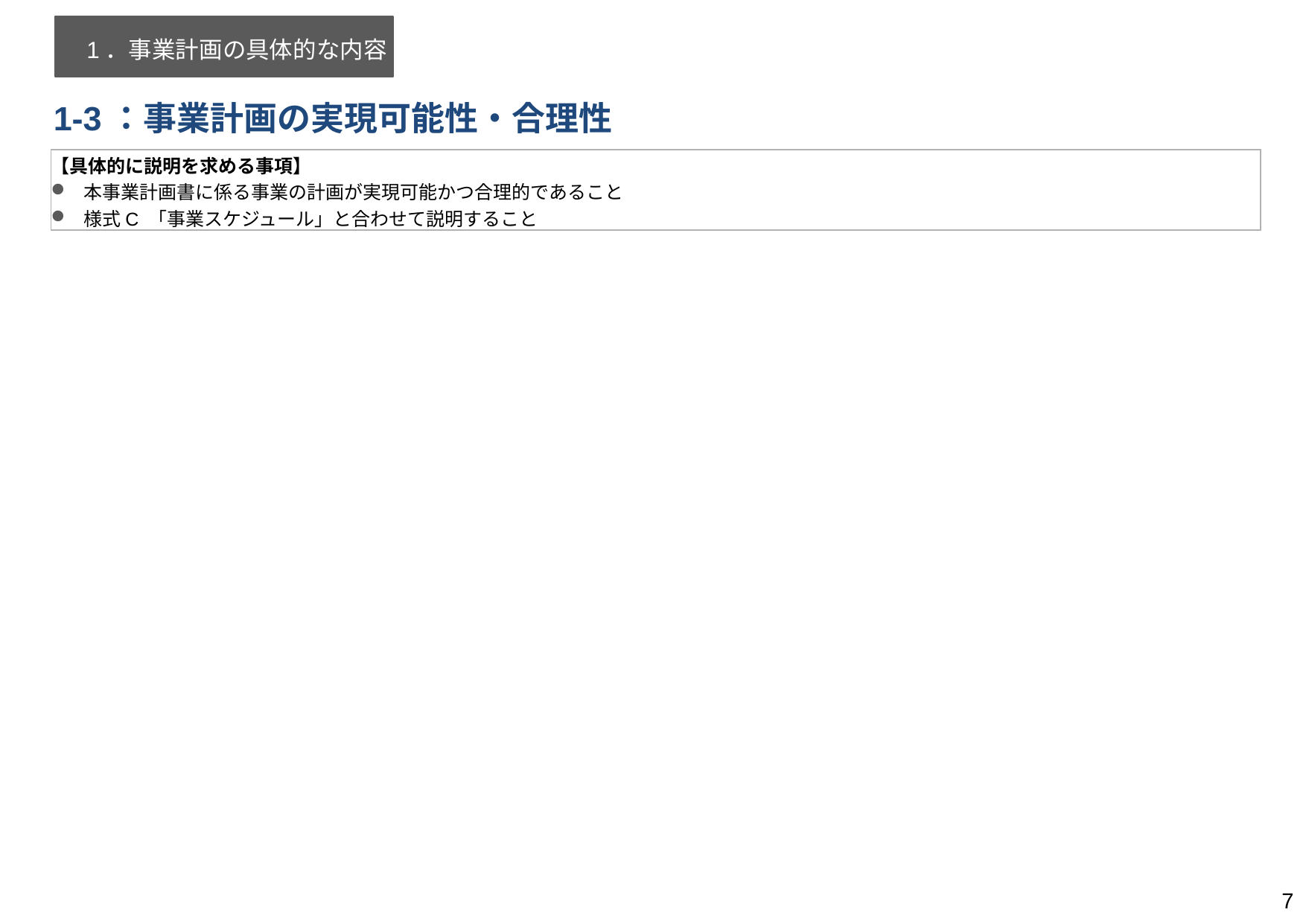

1．事業計画の具体的な内容
# 1-3：事業計画の実現可能性・合理性
【具体的に説明を求める事項】
本事業計画書に係る事業の計画が実現可能かつ合理的であること
様式C 「事業スケジュール」と合わせて説明すること
7